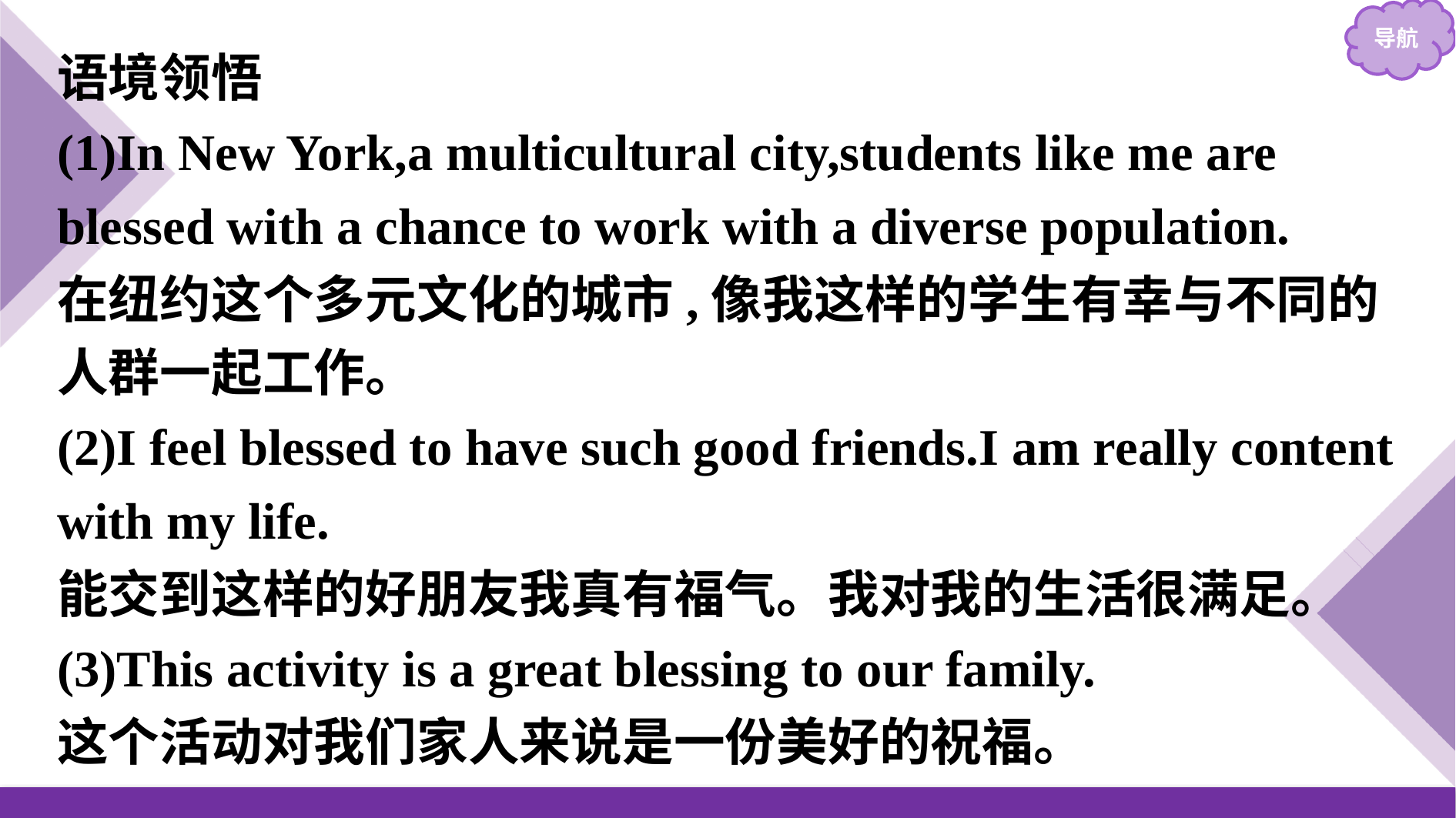

语境领悟
(1)In New York,a multicultural city,students like me are blessed with a chance to work with a diverse population.
在纽约这个多元文化的城市,像我这样的学生有幸与不同的人群一起工作。
(2)I feel blessed to have such good friends.I am really content with my life.
能交到这样的好朋友我真有福气。我对我的生活很满足。
(3)This activity is a great blessing to our family.
这个活动对我们家人来说是一份美好的祝福。